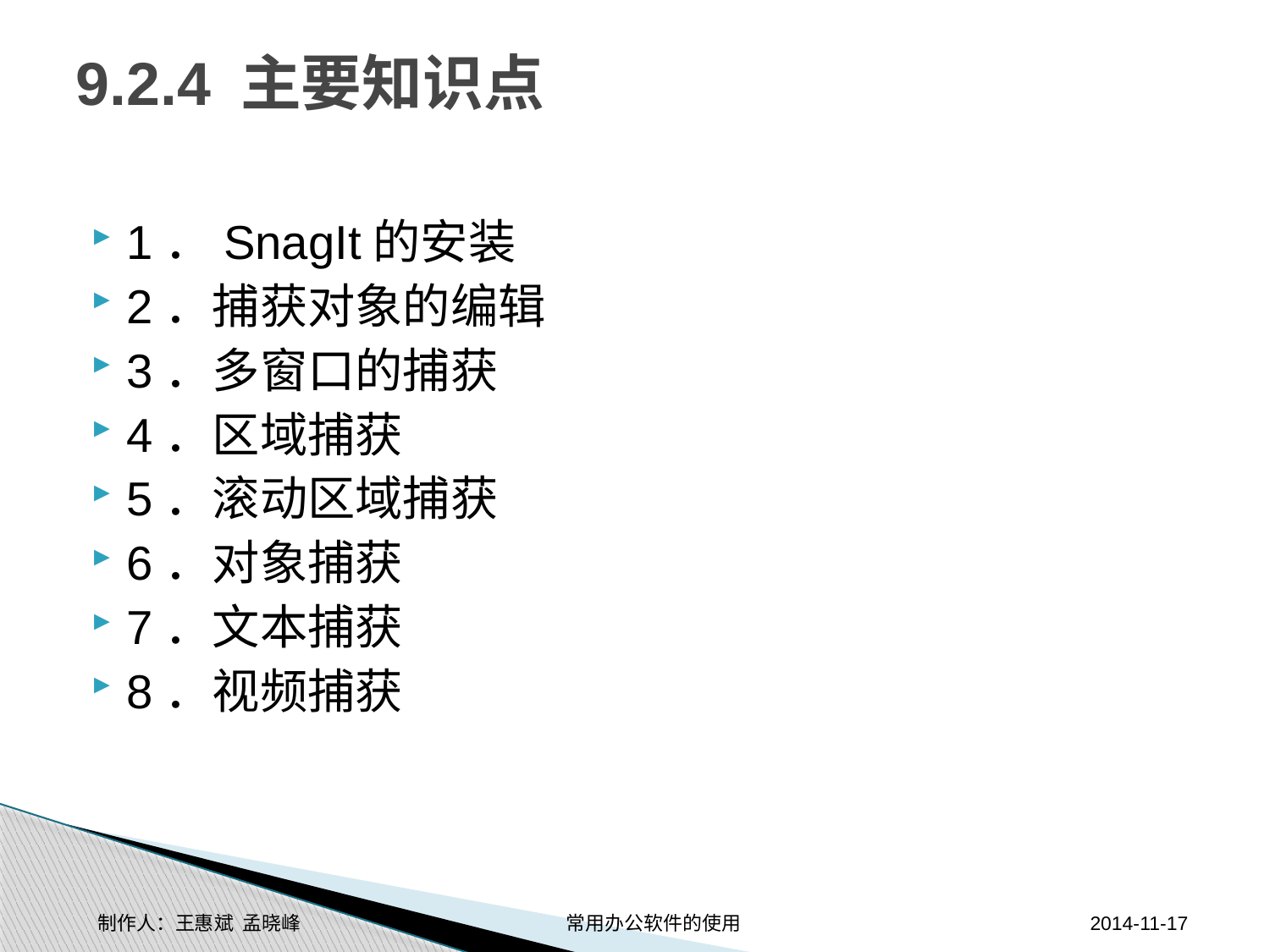

# 9.2.4 主要知识点
1．SnagIt的安装
2．捕获对象的编辑
3．多窗口的捕获
4．区域捕获
5．滚动区域捕获
6．对象捕获
7．文本捕获
8．视频捕获

制作人：王惠斌  孟晓峰                                                            常用办公软件的使用
2014-11-17